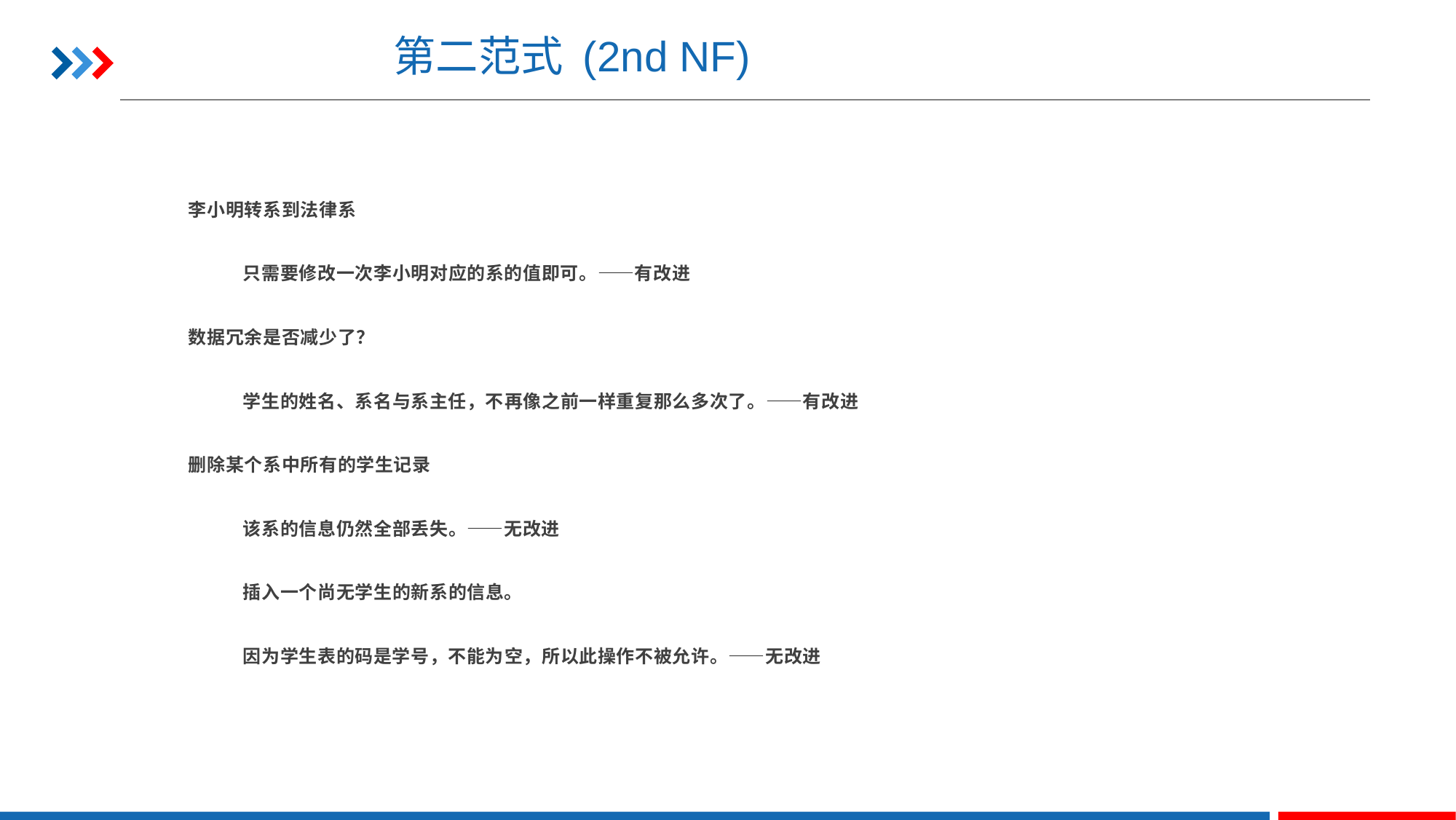

第二范式 (2nd NF)
李小明转系到法律系
只需要修改一次李小明对应的系的值即可。——有改进
数据冗余是否减少了？
学生的姓名、系名与系主任，不再像之前一样重复那么多次了。——有改进
删除某个系中所有的学生记录
该系的信息仍然全部丢失。——无改进
插入一个尚无学生的新系的信息。
因为学生表的码是学号，不能为空，所以此操作不被允许。——无改进